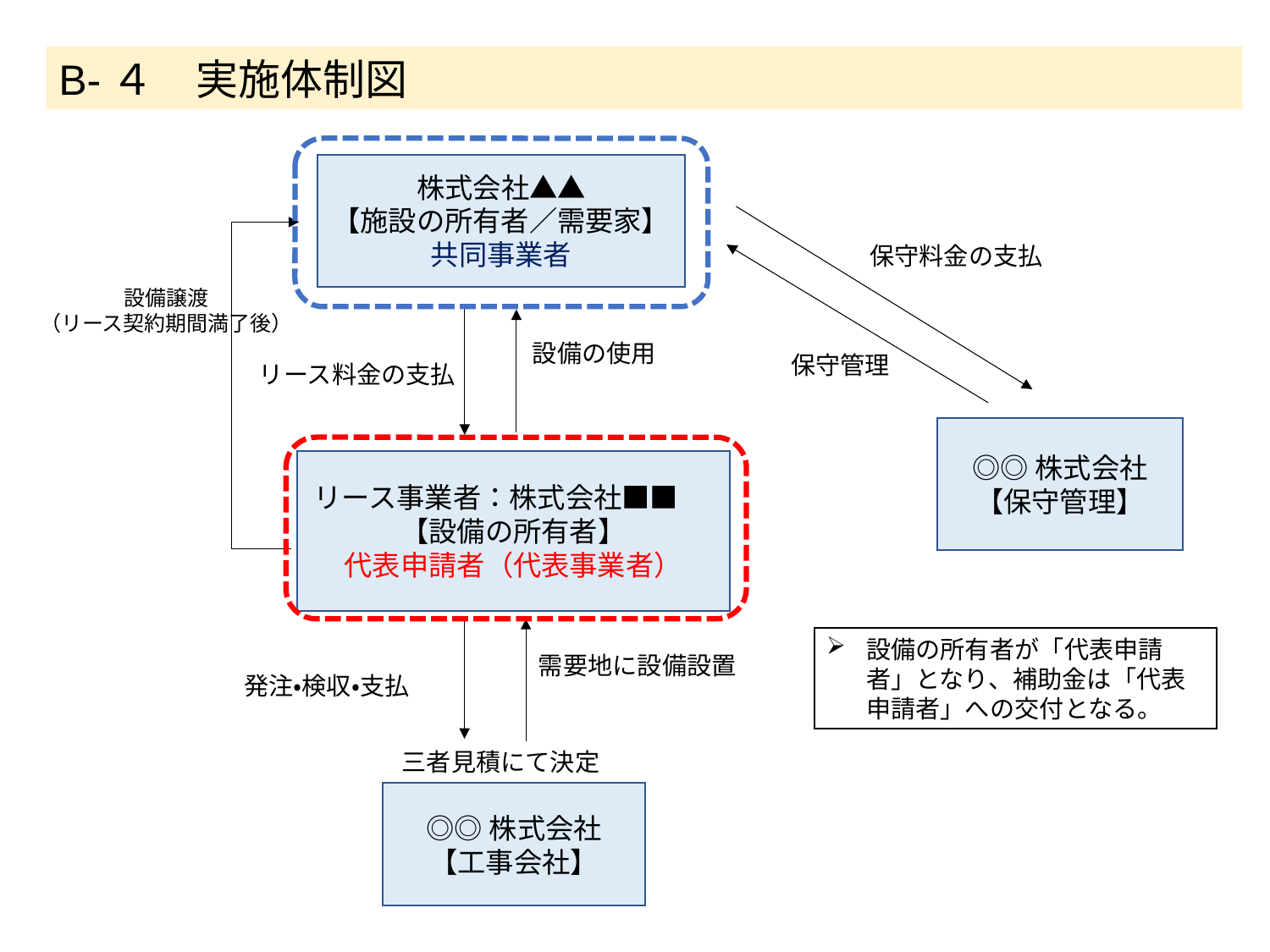

B-４　実施体制図

株式会社▲▲
【施設の所有者／需要家】
共同事業者
保守料金の支払
設備譲渡
（リース契約期間満了後）
設備の使用
保守管理
リース料金の支払
◎◎株式会社【保守管理】

リース事業者：株式会社■■ 　
【設備の所有者】
代表申請者（代表事業者）
設備の所有者が「代表申請者」となり、補助金は「代表申請者」への交付となる。
需要地に設備設置
発注・検収・支払
三者見積にて決定
◎◎株式会社
【工事会社】